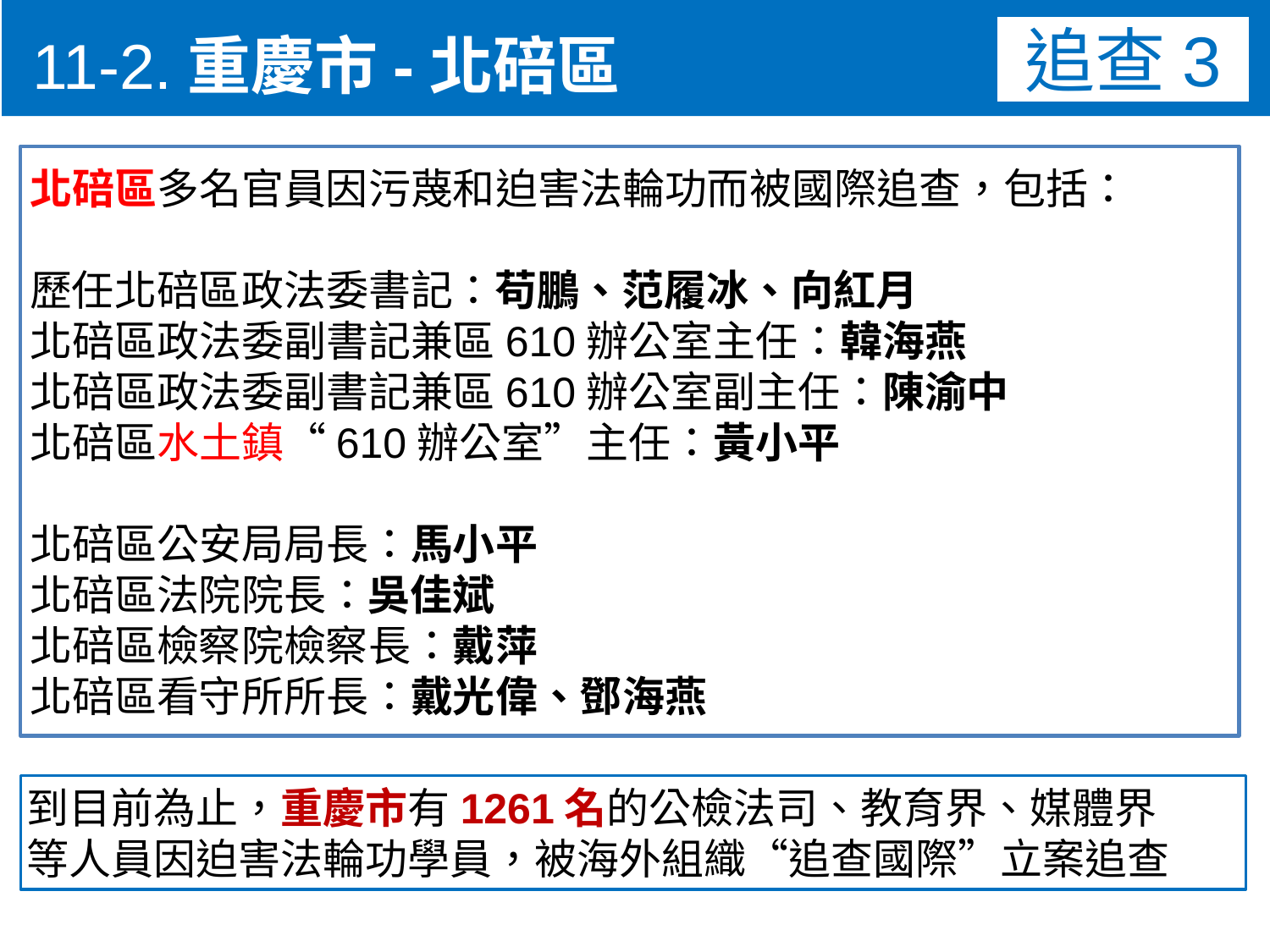

11-2.重慶市-北碚區
追查3
北碚區多名官員因污蔑和迫害法輪功而被國際追查，包括：

歷任北碚區政法委書記：苟鵬、范履冰、向紅月
北碚區政法委副書記兼區610辦公室主任：韓海燕
北碚區政法委副書記兼區610辦公室副主任：陳渝中
北碚區水土鎮“610辦公室”主任：黃小平

北碚區公安局局長：馬小平
北碚區法院院長：吳佳斌
北碚區檢察院檢察長：戴萍
北碚區看守所所長：戴光偉、鄧海燕
到目前為止，重慶市有1261名的公檢法司、教育界、媒體界
等人員因迫害法輪功學員，被海外組織“追查國際”立案追查